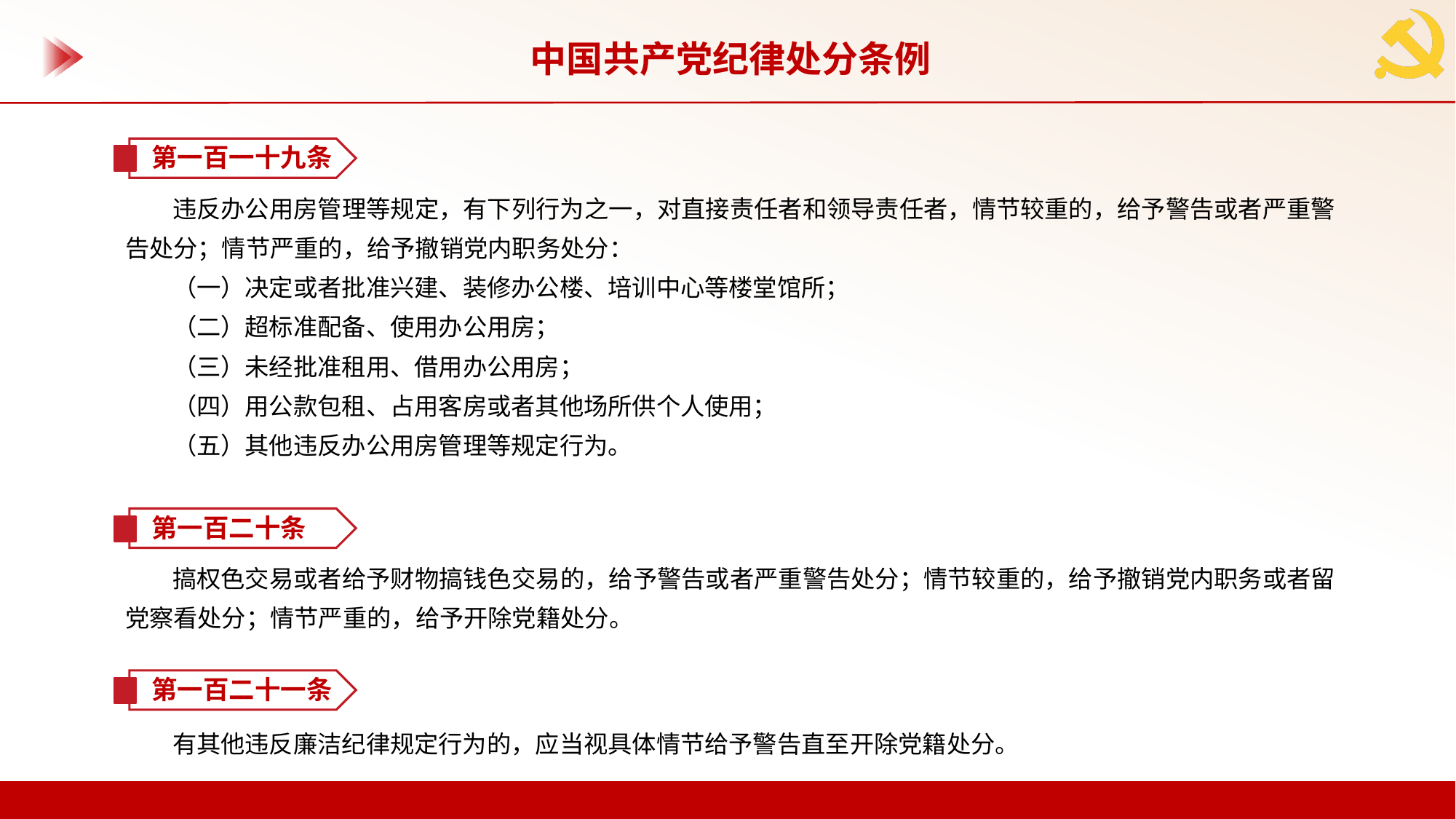

中国共产党纪律处分条例
第一百一十九条

违反办公用房管理等规定，有下列行为之一，对直接责任者和领导责任者，情节较重的，给予警告或者严重警告处分；情节严重的，给予撤销党内职务处分：
（一）决定或者批准兴建、装修办公楼、培训中心等楼堂馆所；
（二）超标准配备、使用办公用房；
（三）未经批准租用、借用办公用房；
（四）用公款包租、占用客房或者其他场所供个人使用；
（五）其他违反办公用房管理等规定行为。
第一百二十条

搞权色交易或者给予财物搞钱色交易的，给予警告或者严重警告处分；情节较重的，给予撤销党内职务或者留党察看处分；情节严重的，给予开除党籍处分。
第一百二十一条

有其他违反廉洁纪律规定行为的，应当视具体情节给予警告直至开除党籍处分。